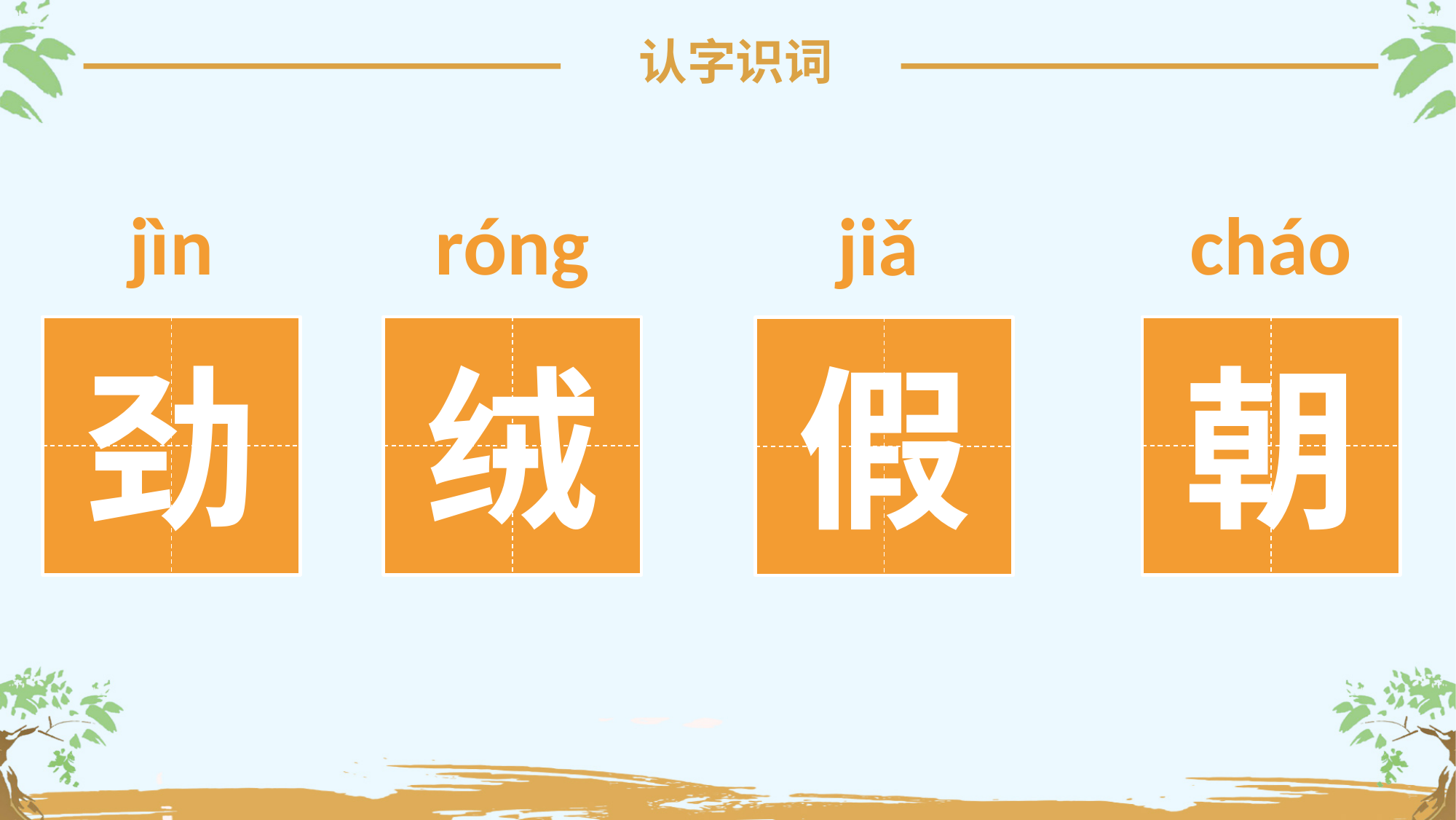

认字识词

jìn
róng
cháo
jiǎ

劲
绒
朝
假